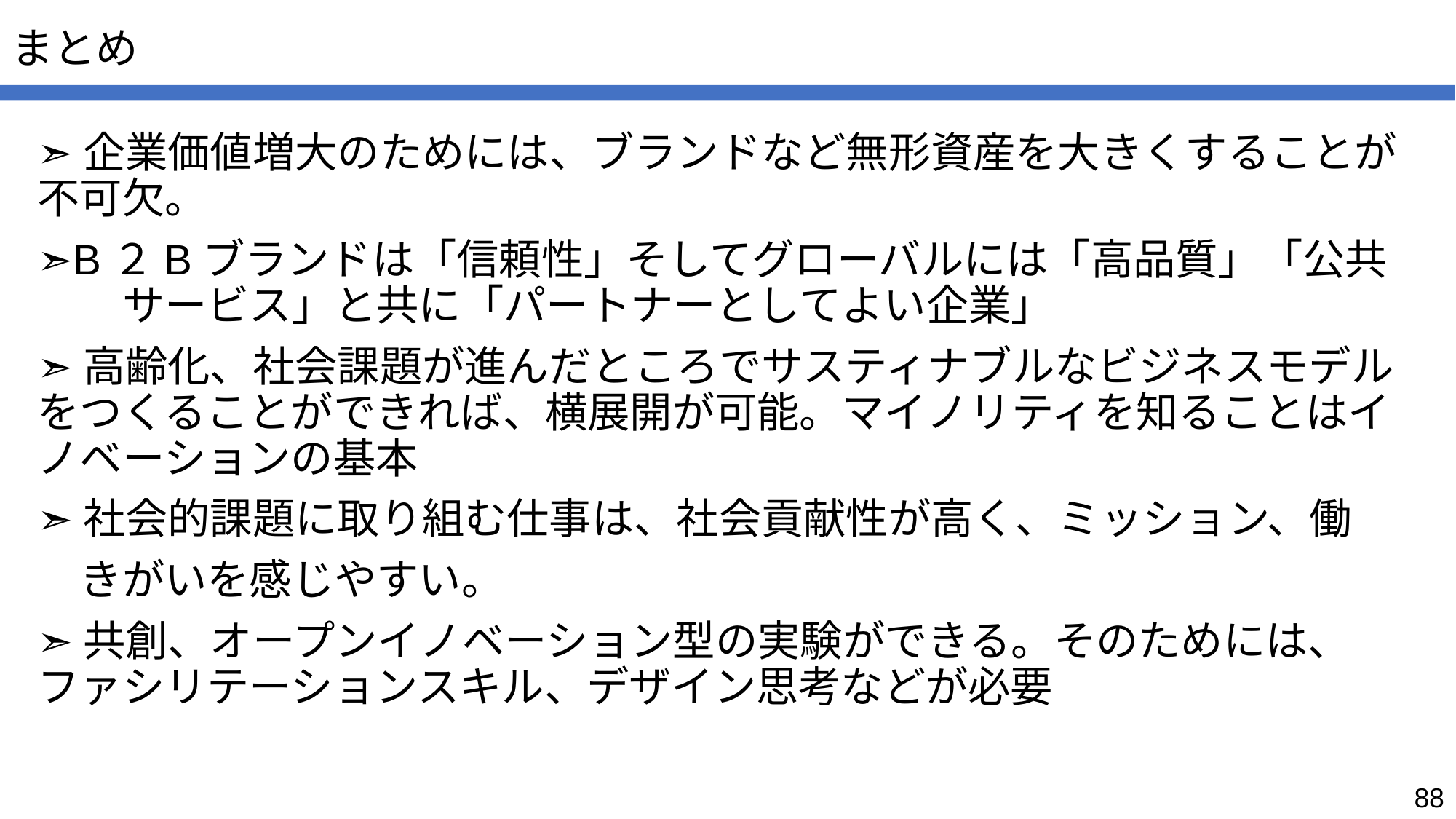

# まとめ

➣企業価値増大のためには、ブランドなど無形資産を大きくすることが不可欠。
➣B２Bブランドは「信頼性」そしてグローバルには「高品質」「公共　　サービス」と共に「パートナーとしてよい企業」
➣高齢化、社会課題が進んだところでサスティナブルなビジネスモデルをつくることができれば、横展開が可能。マイノリティを知ることはイノベーションの基本
➣社会的課題に取り組む仕事は、社会貢献性が高く、ミッション、働
　きがいを感じやすい。
➣共創、オープンイノベーション型の実験ができる。そのためには、ファシリテーションスキル、デザイン思考などが必要

88